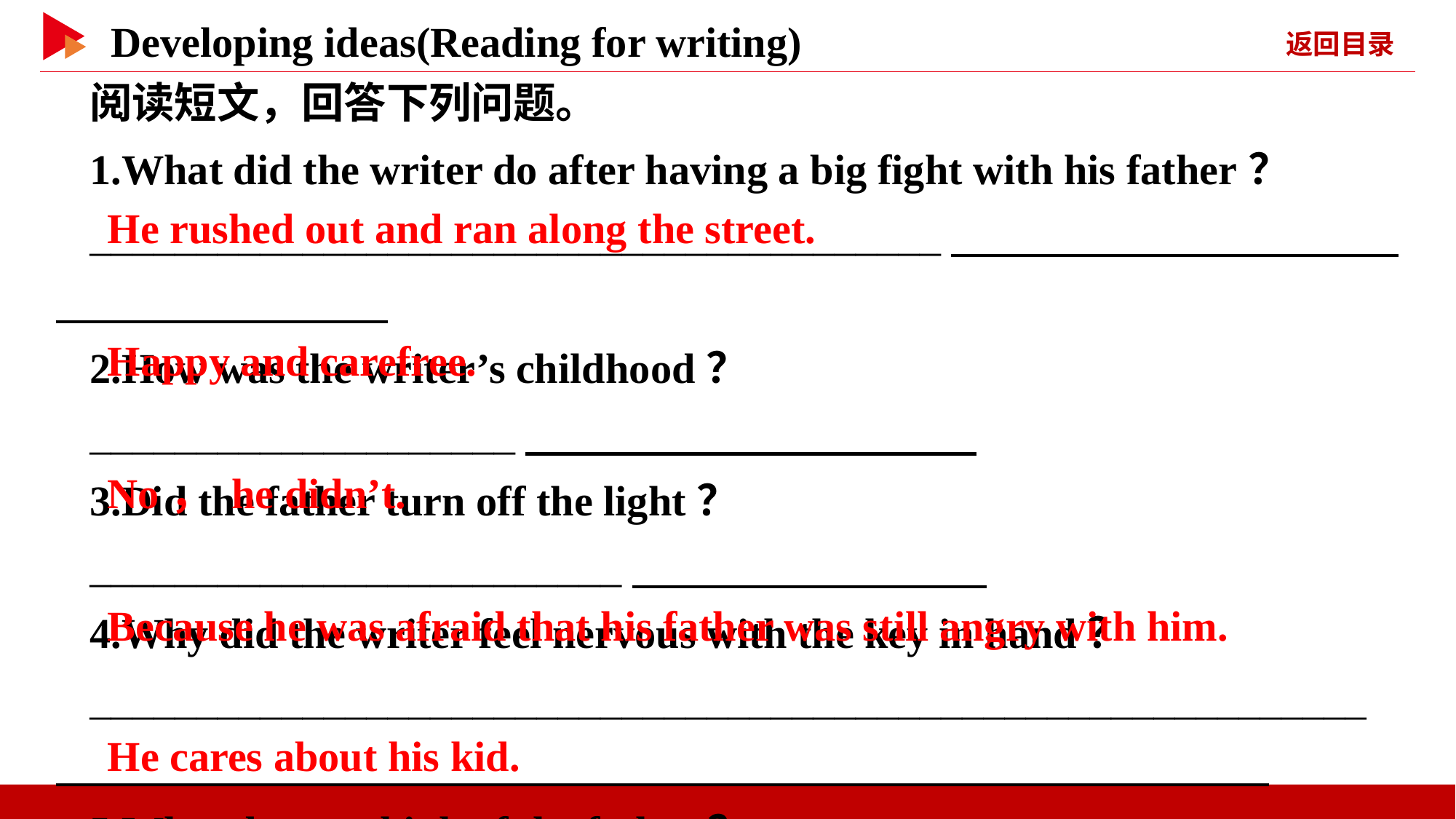

阅读短文，回答下列问题。
1.What did the writer do after having a big fight with his father？
________________________________________
2.How was the writer’s childhood？
____________________
3.Did the father turn off the light？
_________________________
4.Why did the writer feel nervous with the key in hand？
____________________________________________________________
5.What do you think of the father？
___________________________________
　He rushed out and ran along the street.
　Happy and carefree.
　No， he didn’t.
　Because he was afraid that his father was still angry with him.
　He cares about his kid.